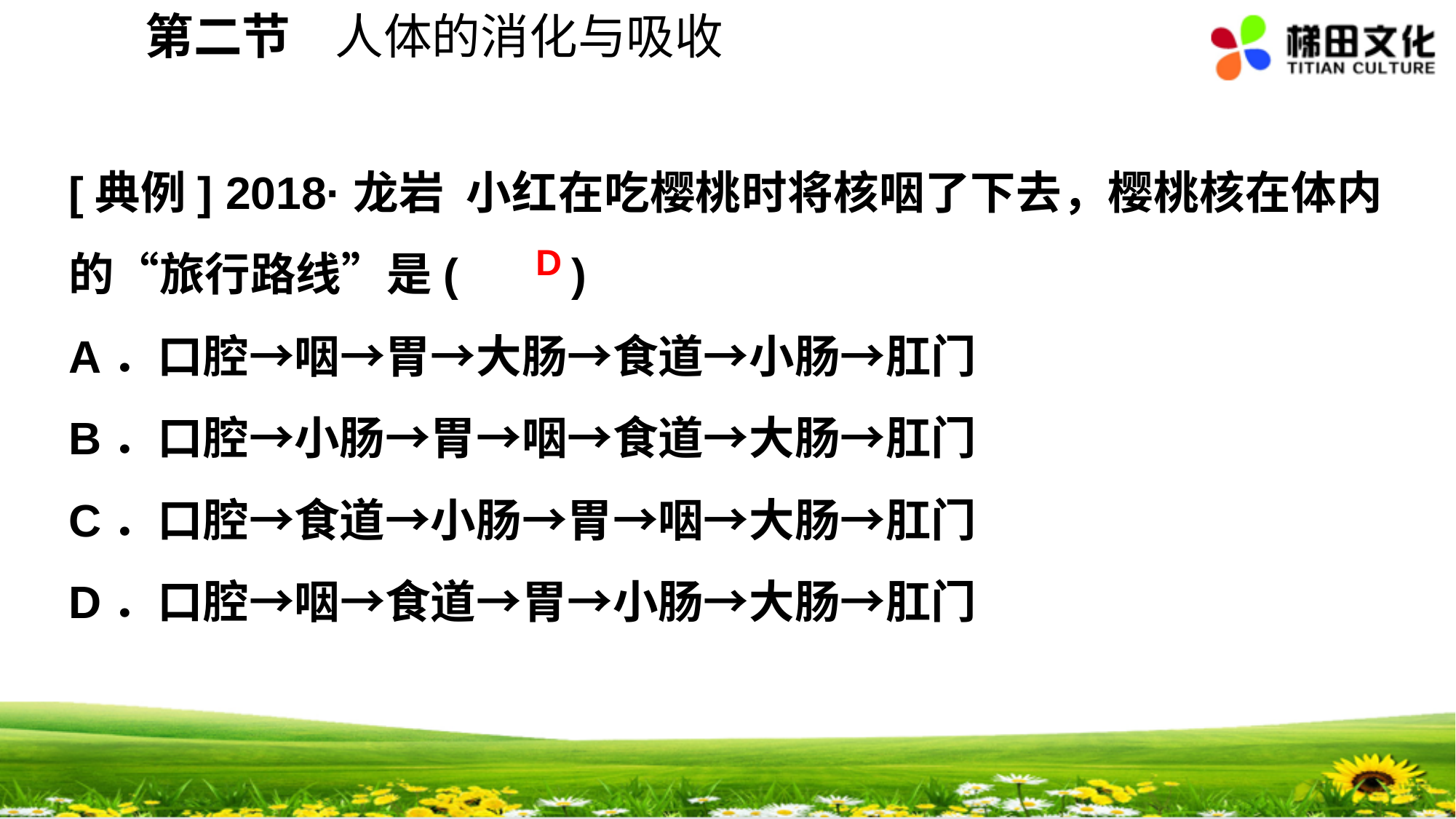

第二节    人体的消化与吸收
[典例] 2018·龙岩  小红在吃樱桃时将核咽了下去，樱桃核在体内的“旅行路线”是(　　)
A．口腔→咽→胃→大肠→食道→小肠→肛门
B．口腔→小肠→胃→咽→食道→大肠→肛门
C．口腔→食道→小肠→胃→咽→大肠→肛门
D．口腔→咽→食道→胃→小肠→大肠→肛门
D